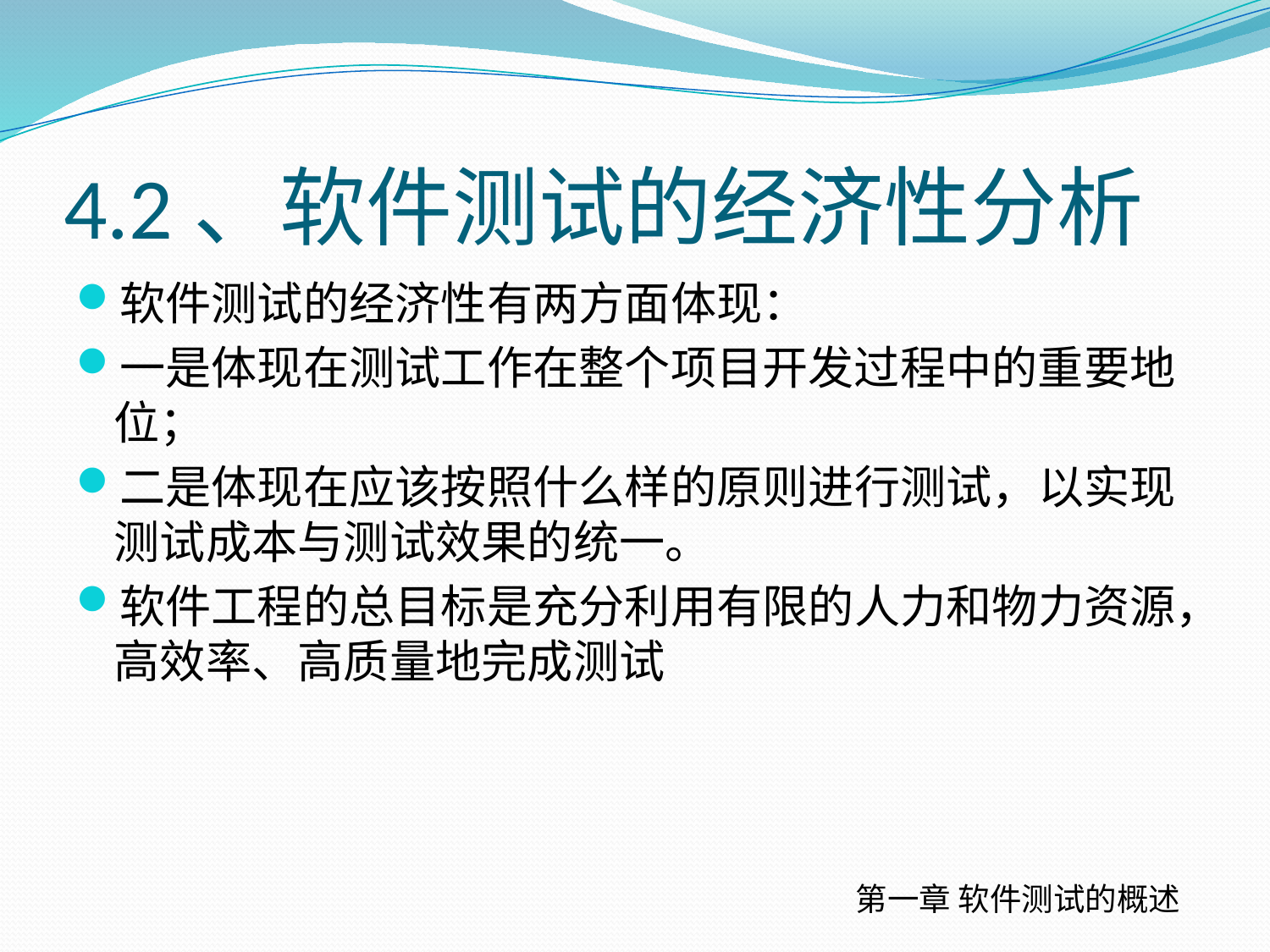

# 4.2、软件测试的经济性分析
软件测试的经济性有两方面体现：
一是体现在测试工作在整个项目开发过程中的重要地位；
二是体现在应该按照什么样的原则进行测试，以实现测试成本与测试效果的统一。
软件工程的总目标是充分利用有限的人力和物力资源，高效率、高质量地完成测试